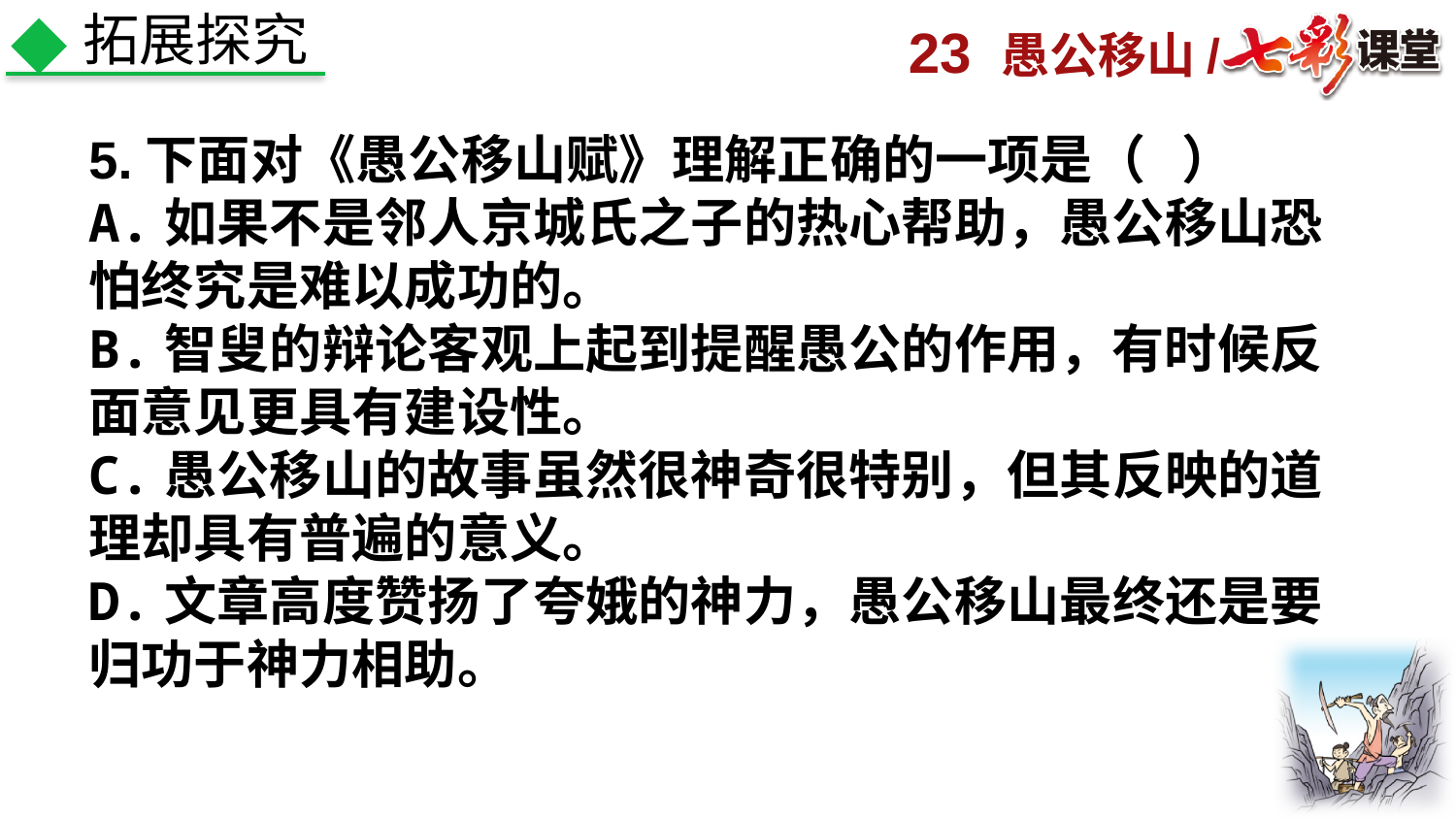

拓展探究

5.下面对《愚公移山赋》理解正确的一项是（   ）
A.如果不是邻人京城氏之子的热心帮助，愚公移山恐怕终究是难以成功的。
B.智叟的辩论客观上起到提醒愚公的作用，有时候反面意见更具有建设性。
C.愚公移山的故事虽然很神奇很特别，但其反映的道理却具有普遍的意义。
D.文章高度赞扬了夸娥的神力，愚公移山最终还是要归功于神力相助。